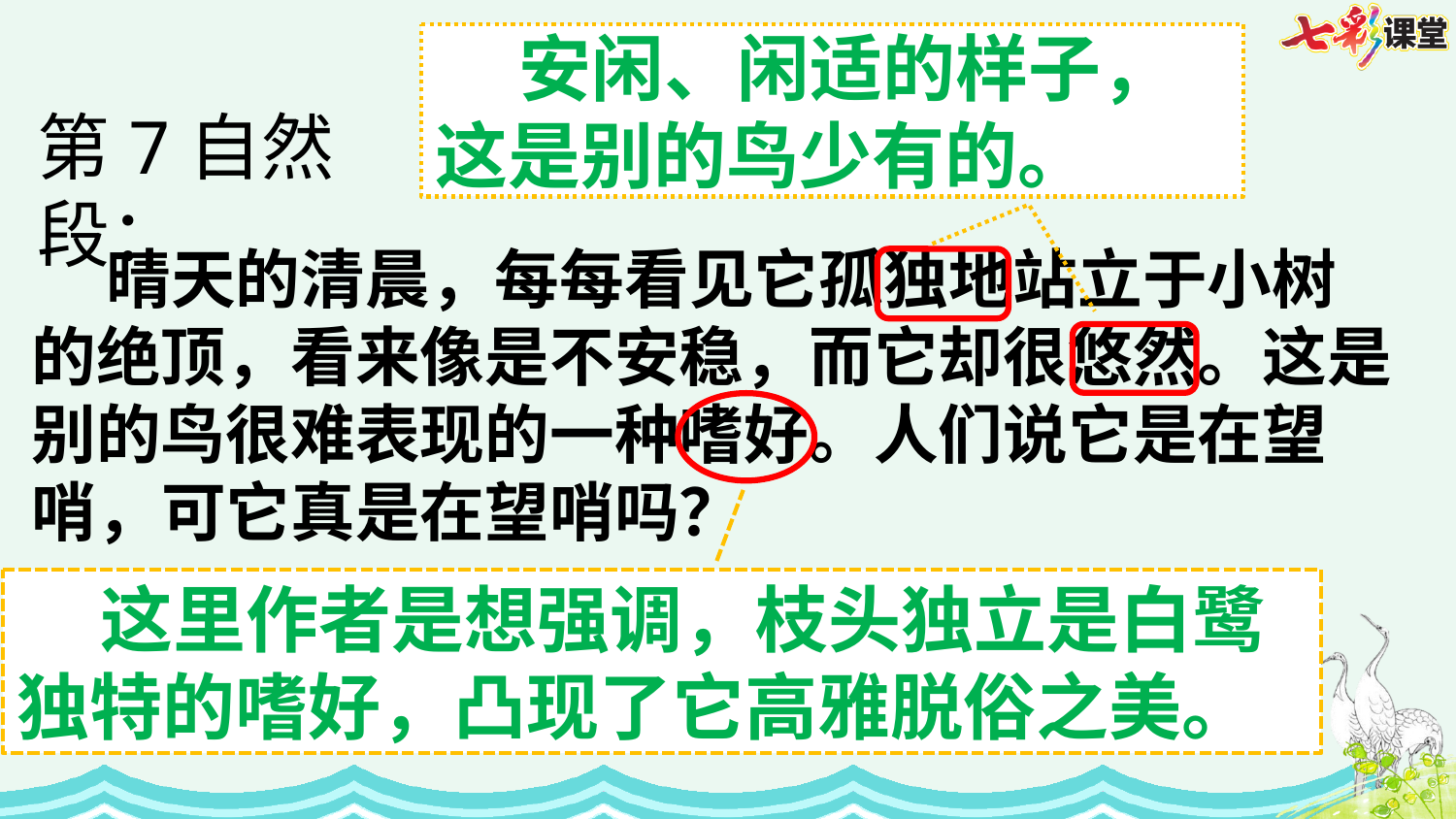

安闲、闲适的样子，这是别的鸟少有的。
第7自然段：
    晴天的清晨，每每看见它孤独地站立于小树的绝顶，看来像是不安稳，而它却很悠然。这是别的鸟很难表现的一种嗜好。人们说它是在望哨，可它真是在望哨吗？

    这里作者是想强调，枝头独立是白鹭独特的嗜好，凸现了它高雅脱俗之美。